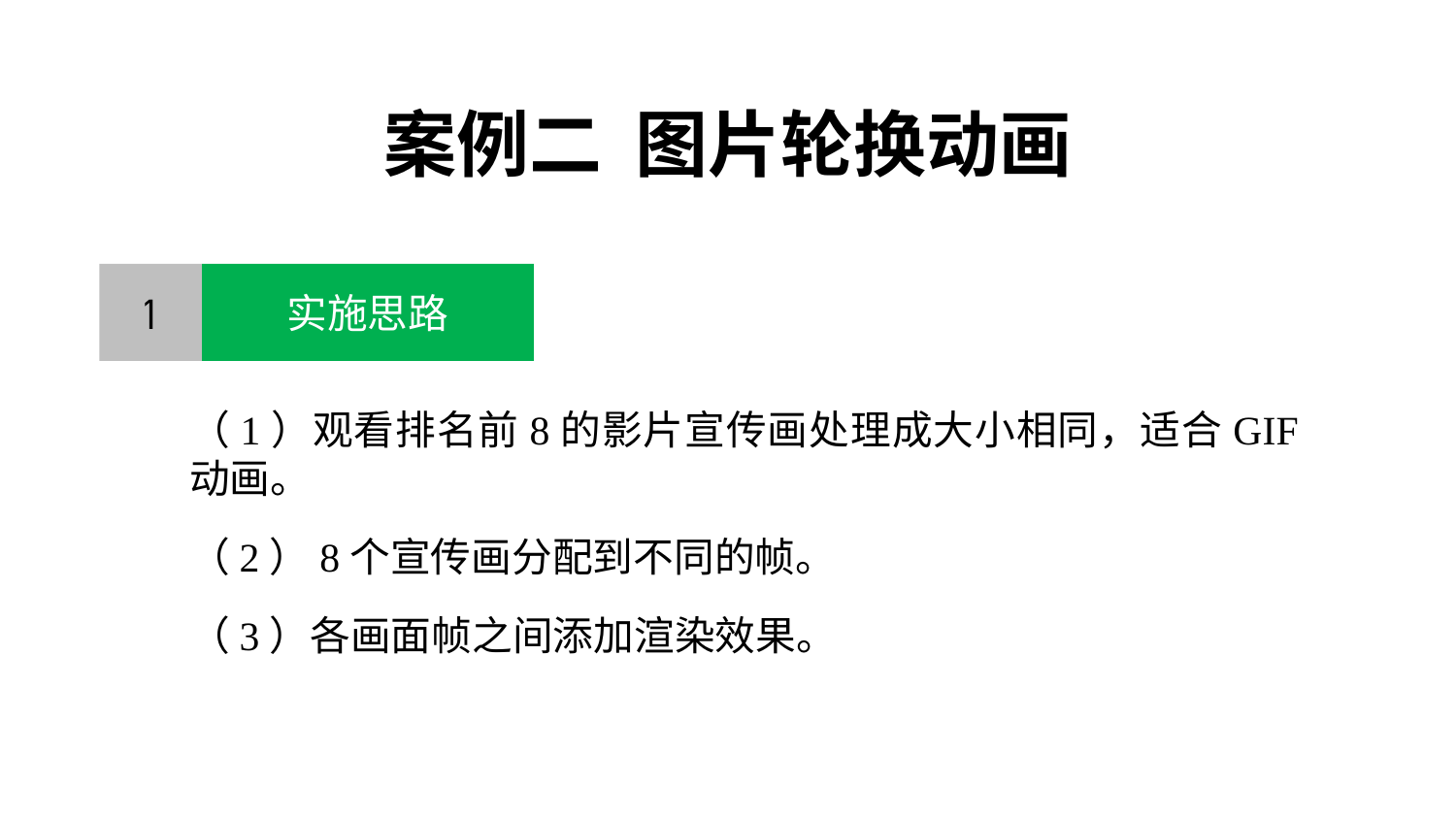

案例二  图片轮换动画
1
实施思路
（1）观看排名前8的影片宣传画处理成大小相同，适合GIF动画。
（2）8个宣传画分配到不同的帧。
（3）各画面帧之间添加渲染效果。